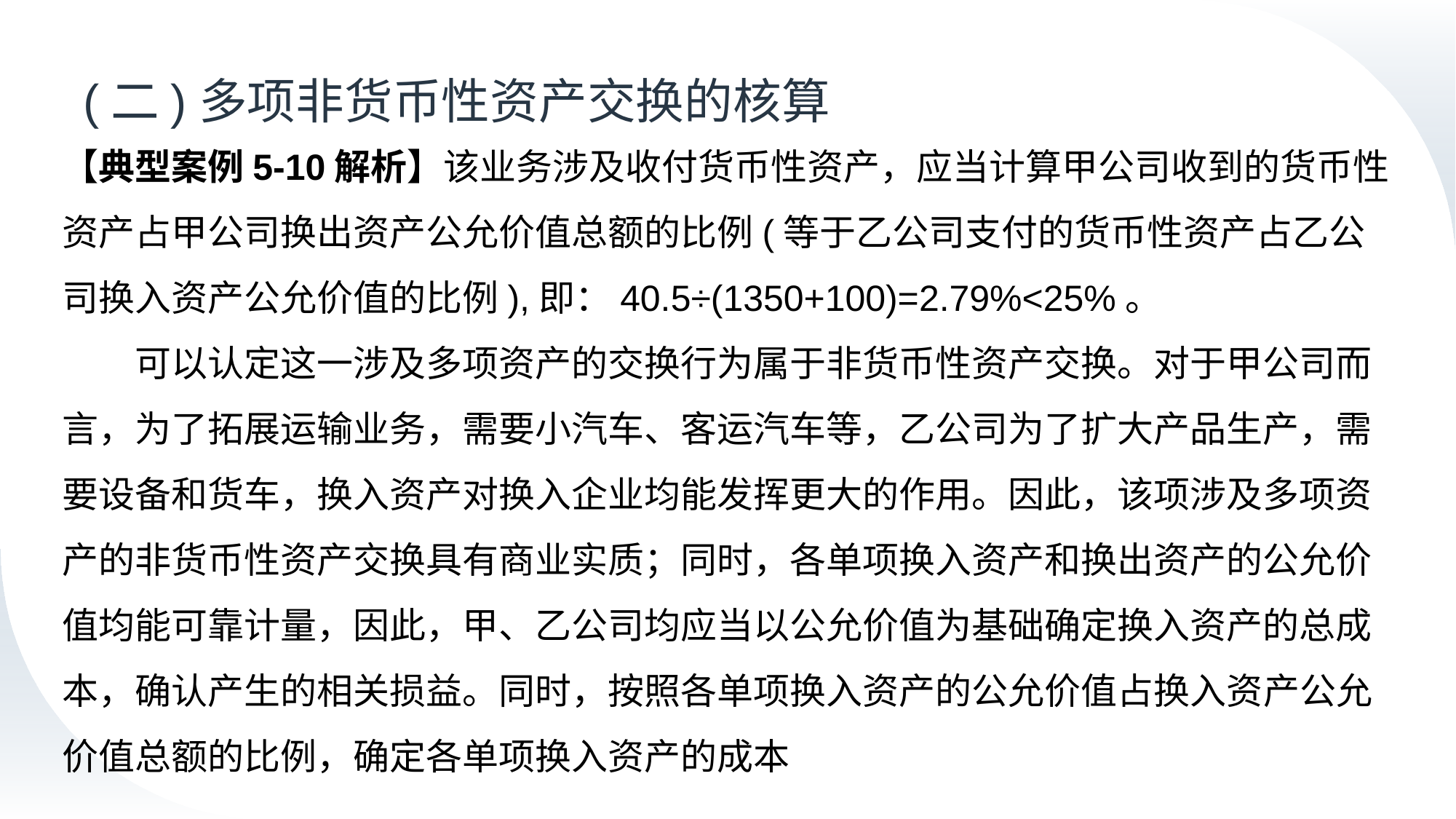

# (二)多项非货币性资产交换的核算
【典型案例5-10解析】该业务涉及收付货币性资产，应当计算甲公司收到的货币性资产占甲公司换出资产公允价值总额的比例(等于乙公司支付的货币性资产占乙公司换入资产公允价值的比例),即：40.5÷(1350+100)=2.79%<25%。
可以认定这一涉及多项资产的交换行为属于非货币性资产交换。对于甲公司而言，为了拓展运输业务，需要小汽车、客运汽车等，乙公司为了扩大产品生产，需要设备和货车，换入资产对换入企业均能发挥更大的作用。因此，该项涉及多项资产的非货币性资产交换具有商业实质；同时，各单项换入资产和换出资产的公允价值均能可靠计量，因此，甲、乙公司均应当以公允价值为基础确定换入资产的总成本，确认产生的相关损益。同时，按照各单项换入资产的公允价值占换入资产公允价值总额的比例，确定各单项换入资产的成本